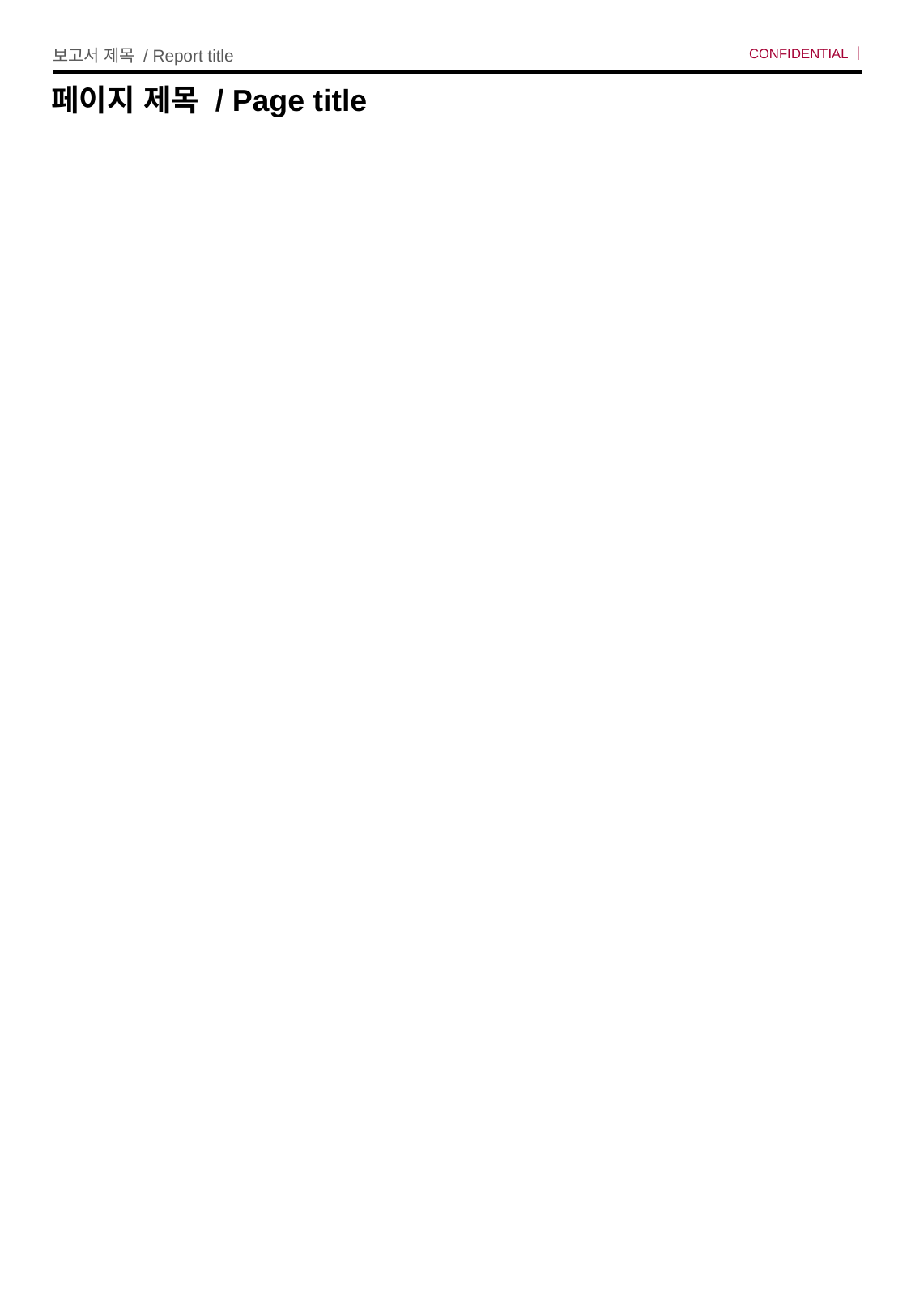

보고서 제목 / Report title
｜CONFIDENTIAL｜
페이지 제목 / Page title